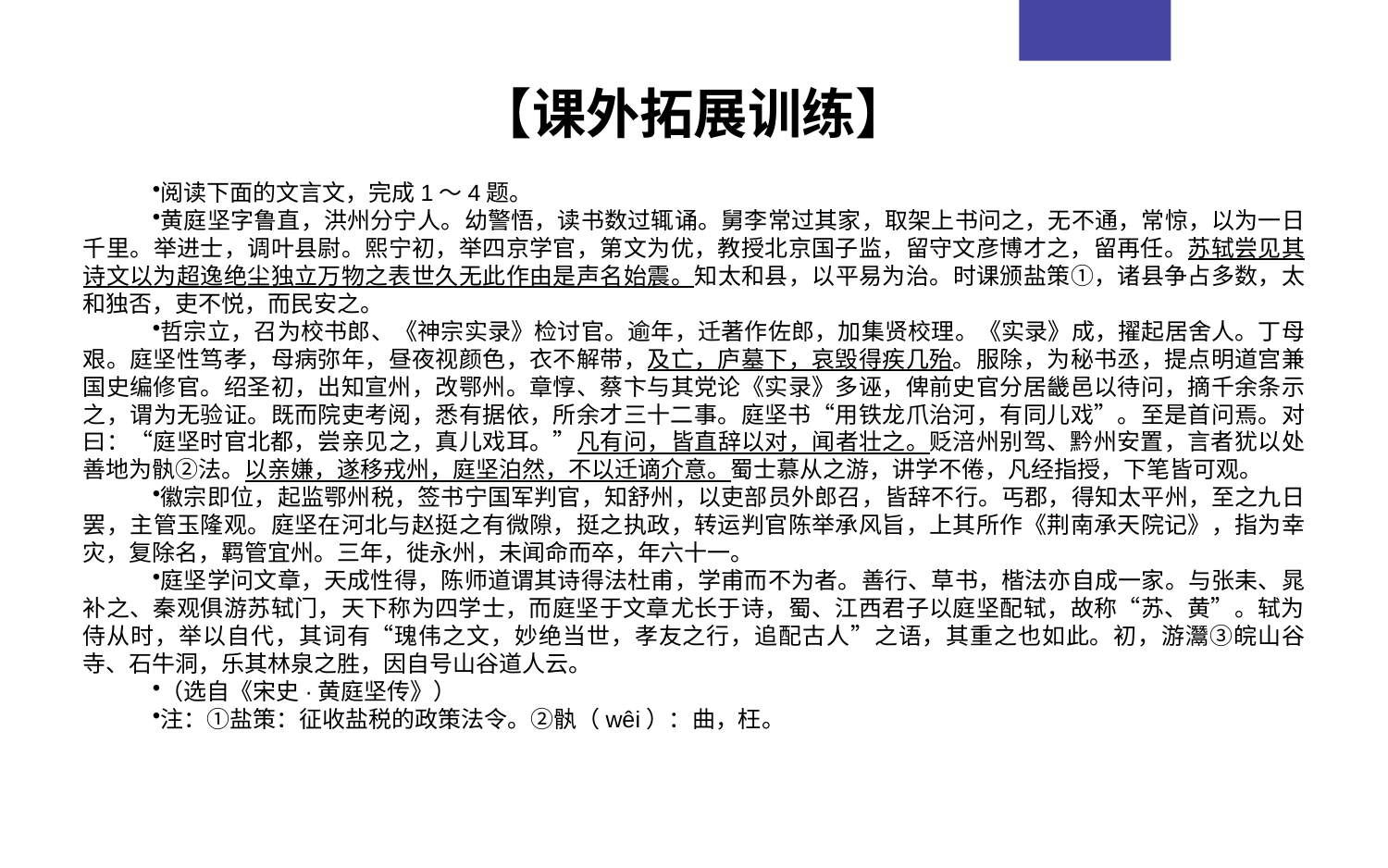

【课外拓展训练】
阅读下面的文言文，完成1～4题。
黄庭坚字鲁直，洪州分宁人。幼警悟，读书数过辄诵。舅李常过其家，取架上书问之，无不通，常惊，以为一日千里。举进士，调叶县尉。熙宁初，举四京学官，第文为优，教授北京国子监，留守文彦博才之，留再任。苏轼尝见其诗文以为超逸绝尘独立万物之表世久无此作由是声名始震。知太和县，以平易为治。时课颁盐策①，诸县争占多数，太和独否，吏不悦，而民安之。
哲宗立，召为校书郎、《神宗实录》检讨官。逾年，迁著作佐郎，加集贤校理。《实录》成，擢起居舍人。丁母艰。庭坚性笃孝，母病弥年，昼夜视颜色，衣不解带，及亡，庐墓下，哀毁得疾几殆。服除，为秘书丞，提点明道宫兼国史编修官。绍圣初，出知宣州，改鄂州。章惇、蔡卞与其党论《实录》多诬，俾前史官分居畿邑以待问，摘千余条示之，谓为无验证。既而院吏考阅，悉有据依，所余才三十二事。庭坚书“用铁龙爪治河，有同儿戏”。至是首问焉。对曰：“庭坚时官北都，尝亲见之，真儿戏耳。”凡有问，皆直辞以对，闻者壮之。贬涪州别驾、黔州安置，言者犹以处善地为骫②法。以亲嫌，遂移戎州，庭坚泊然，不以迁谪介意。蜀士慕从之游，讲学不倦，凡经指授，下笔皆可观。
徽宗即位，起监鄂州税，签书宁国军判官，知舒州，以吏部员外郎召，皆辞不行。丐郡，得知太平州，至之九日罢，主管玉隆观。庭坚在河北与赵挺之有微隙，挺之执政，转运判官陈举承风旨，上其所作《荆南承天院记》，指为幸灾，复除名，羁管宜州。三年，徙永州，未闻命而卒，年六十一。
庭坚学问文章，天成性得，陈师道谓其诗得法杜甫，学甫而不为者。善行、草书，楷法亦自成一家。与张耒、晁补之、秦观俱游苏轼门，天下称为四学士，而庭坚于文章尤长于诗，蜀、江西君子以庭坚配轼，故称“苏、黄”。轼为侍从时，举以自代，其词有“瑰伟之文，妙绝当世，孝友之行，追配古人”之语，其重之也如此。初，游灊③皖山谷寺、石牛洞，乐其林泉之胜，因自号山谷道人云。
（选自《宋史·黄庭坚传》）
注：①盐策：征收盐税的政策法令。②骫（wêi）：曲，枉。